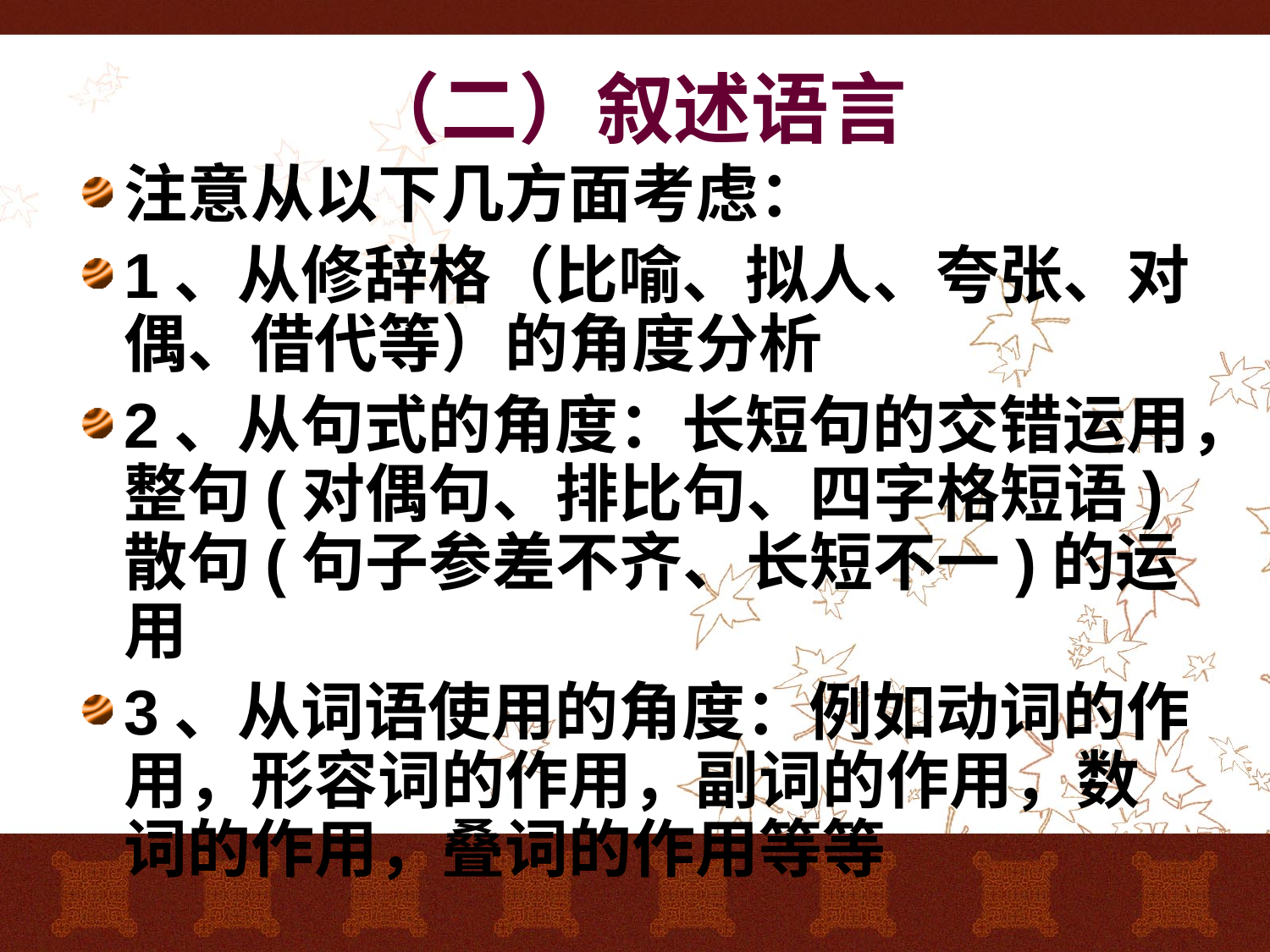

# （二）叙述语言
注意从以下几方面考虑：
1、从修辞格（比喻、拟人、夸张、对偶、借代等）的角度分析
2、从句式的角度：长短句的交错运用，整句(对偶句、排比句、四字格短语)散句(句子参差不齐、长短不一)的运用
3、从词语使用的角度：例如动词的作用，形容词的作用，副词的作用，数词的作用，叠词的作用等等